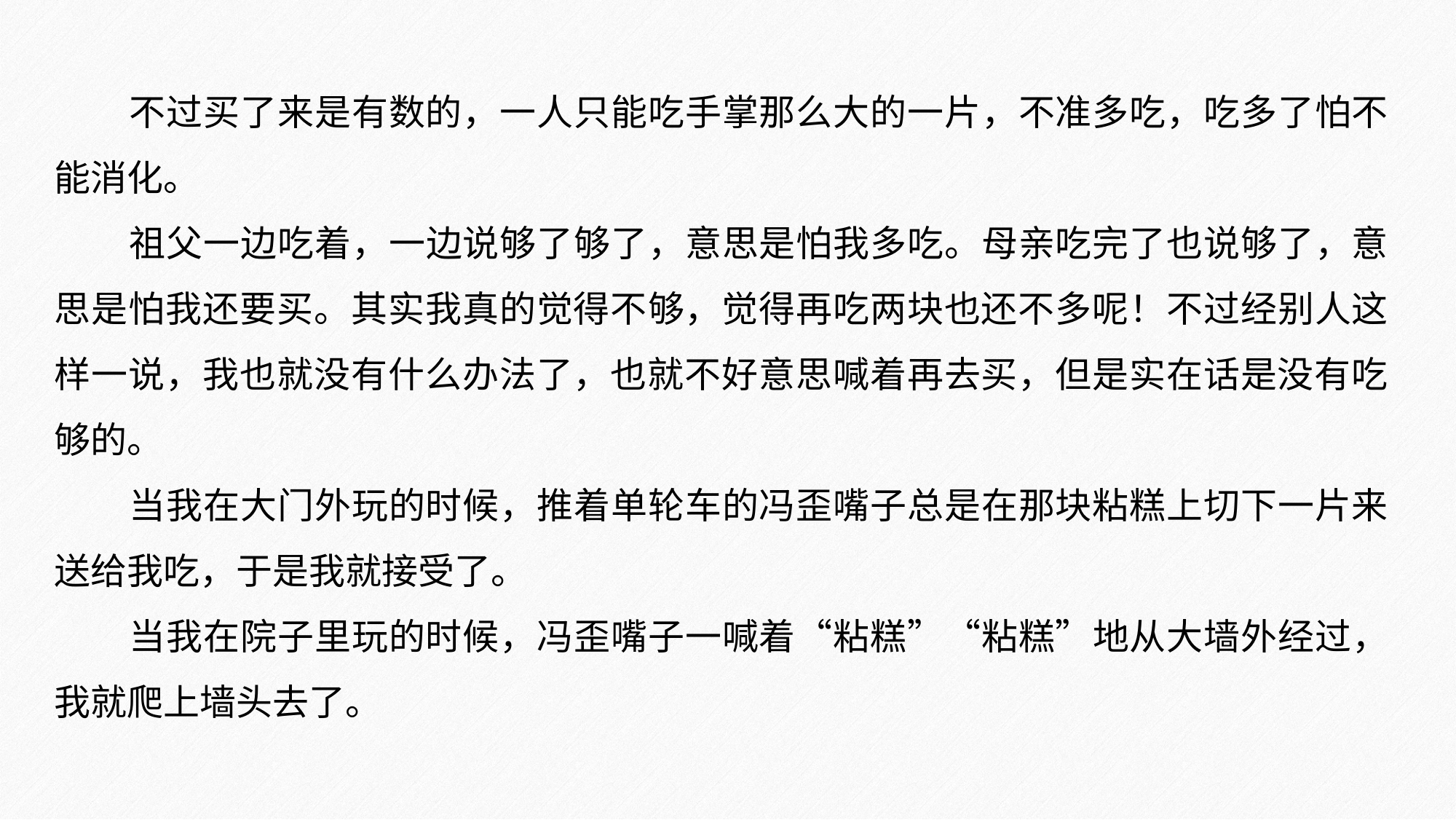

不过买了来是有数的，一人只能吃手掌那么大的一片，不准多吃，吃多了怕不能消化。
祖父一边吃着，一边说够了够了，意思是怕我多吃。母亲吃完了也说够了，意思是怕我还要买。其实我真的觉得不够，觉得再吃两块也还不多呢！不过经别人这样一说，我也就没有什么办法了，也就不好意思喊着再去买，但是实在话是没有吃够的。
当我在大门外玩的时候，推着单轮车的冯歪嘴子总是在那块粘糕上切下一片来送给我吃，于是我就接受了。
当我在院子里玩的时候，冯歪嘴子一喊着“粘糕”“粘糕”地从大墙外经过，我就爬上墙头去了。